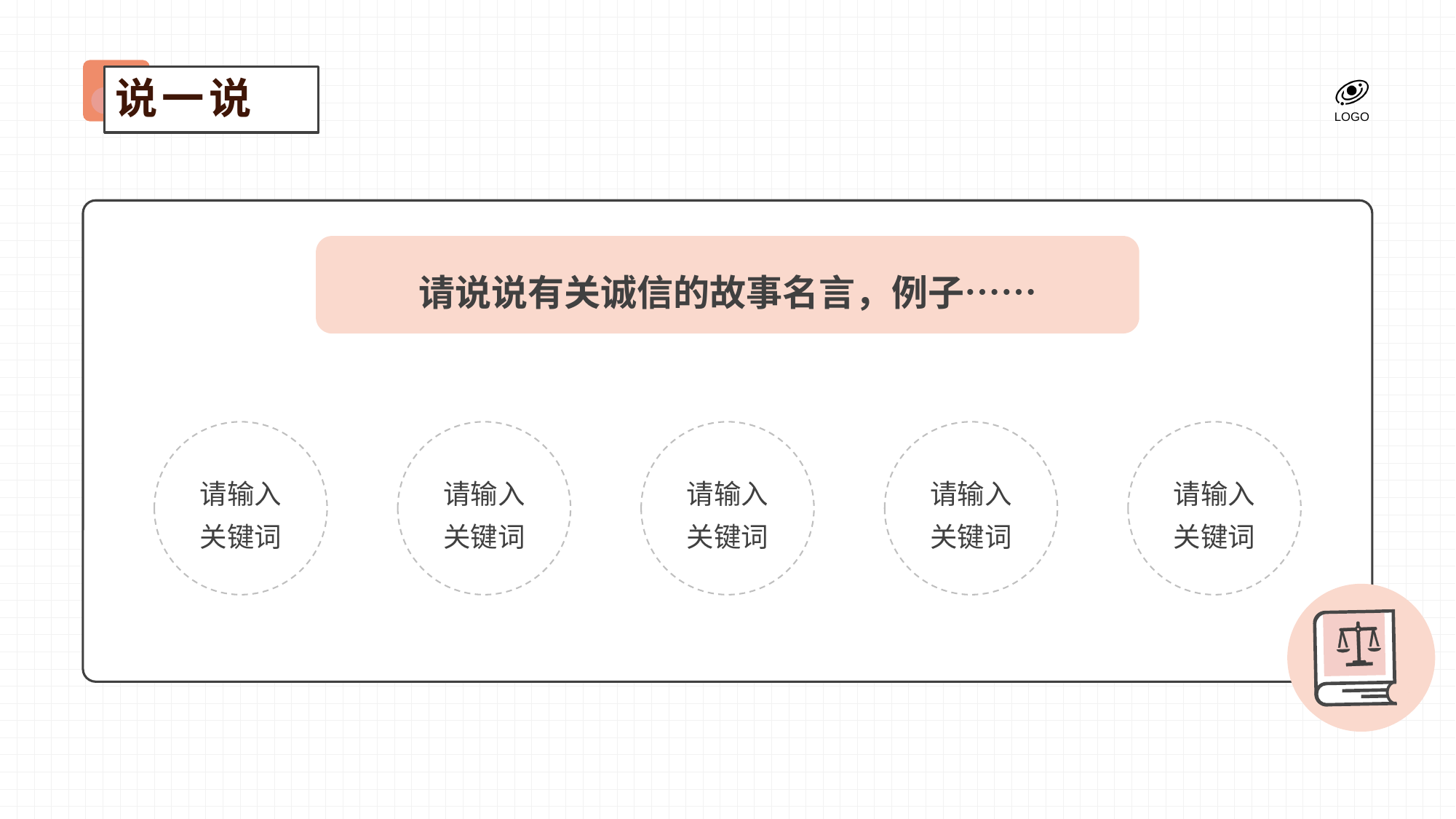

说一说
请说说有关诚信的故事名言，例子……

请输入
关键词

请输入
关键词

请输入
关键词

请输入
关键词

请输入
关键词